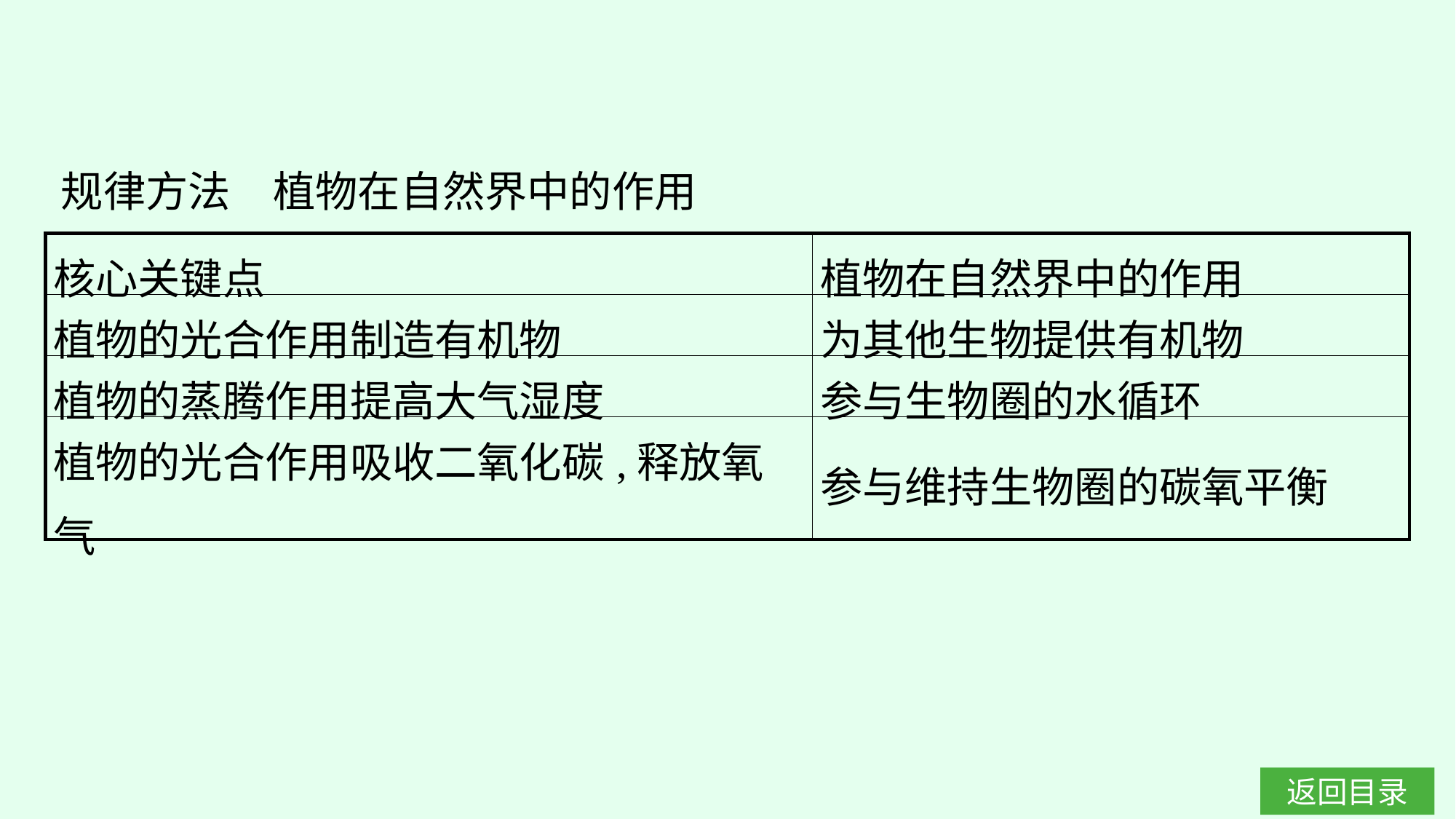

规律方法　植物在自然界中的作用
| 核心关键点 | 植物在自然界中的作用 |
| --- | --- |
| 植物的光合作用制造有机物 | 为其他生物提供有机物 |
| 植物的蒸腾作用提高大气湿度 | 参与生物圈的水循环 |
| 植物的光合作用吸收二氧化碳,释放氧气 | 参与维持生物圈的碳氧平衡 |